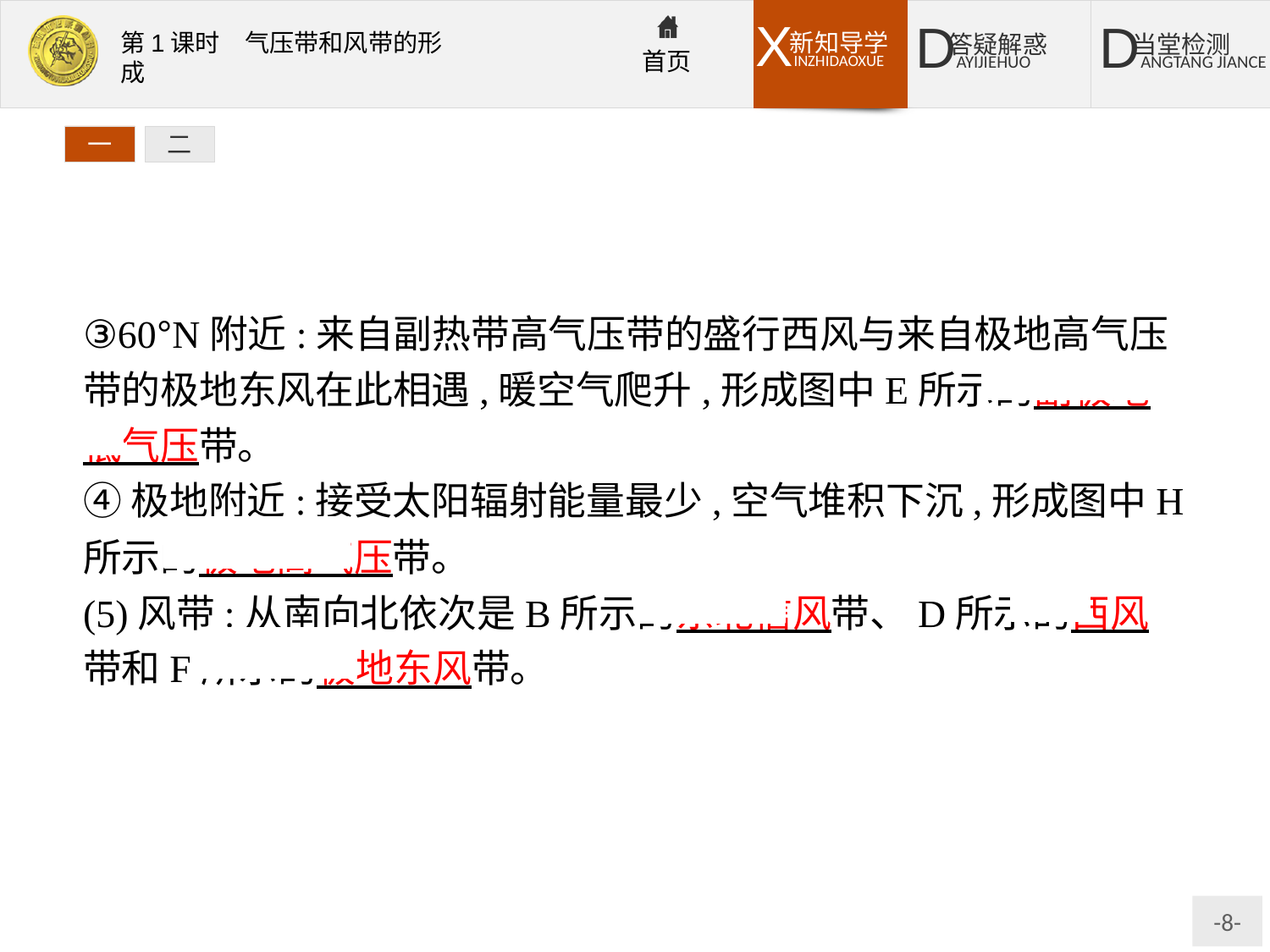

一
二
③60°N附近:来自副热带高气压带的盛行西风与来自极地高气压带的极地东风在此相遇,暖空气爬升,形成图中E所示的副极地低气压带。
④极地附近:接受太阳辐射能量最少,空气堆积下沉,形成图中H所示的极地高气压带。
(5)风带:从南向北依次是B所示的东北信风带、D所示的西风带和F所示的极地东风带。